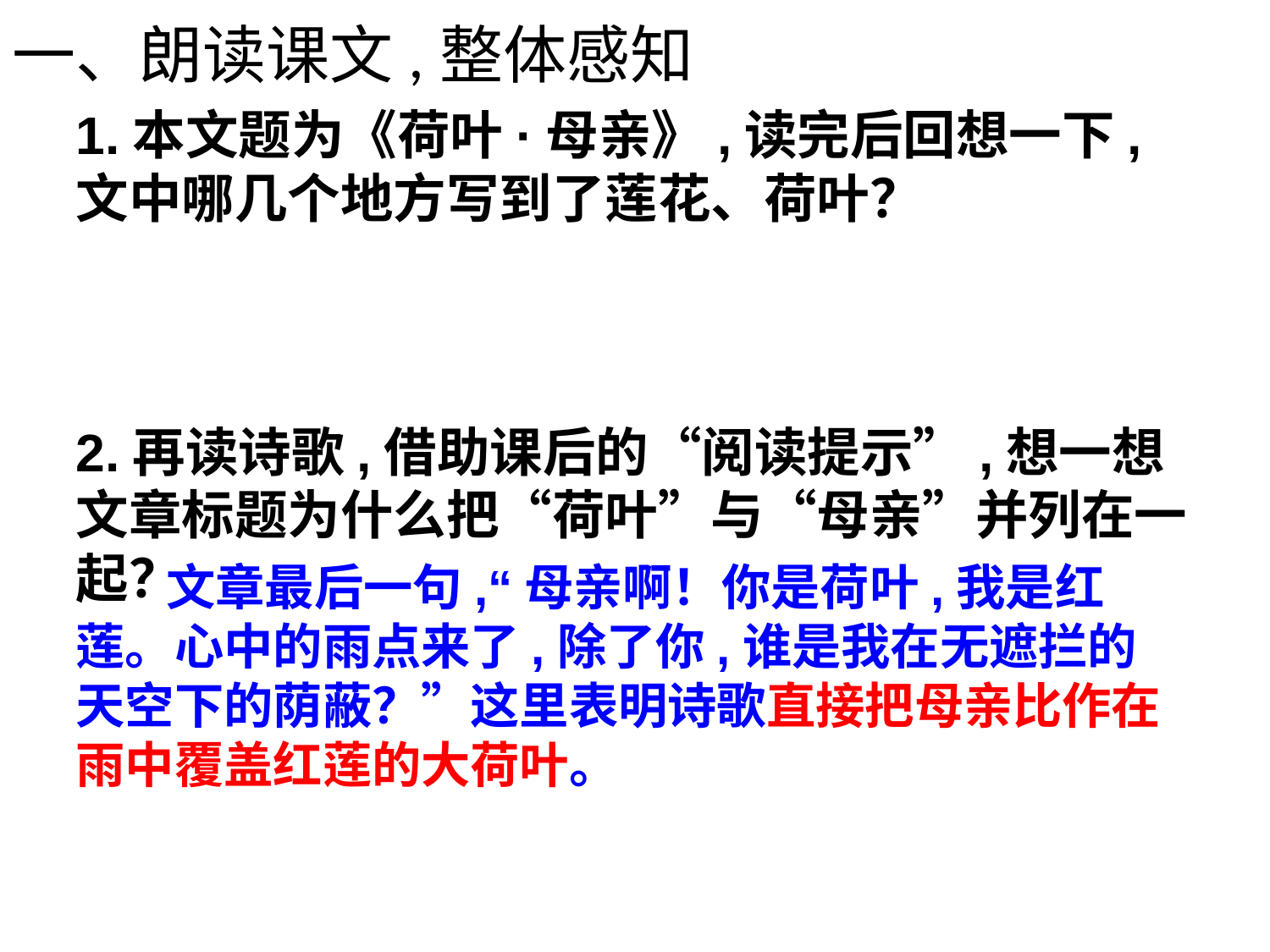

一、朗读课文,整体感知
1.本文题为《荷叶·母亲》,读完后回想一下,文中哪几个地方写到了莲花、荷叶？

2.再读诗歌,借助课后的“阅读提示”,想一想文章标题为什么把“荷叶”与“母亲”并列在一起？
       文章最后一句,“母亲啊！你是荷叶,我是红莲。心中的雨点来了,除了你,谁是我在无遮拦的天空下的荫蔽？”这里表明诗歌直接把母亲比作在雨中覆盖红莲的大荷叶。